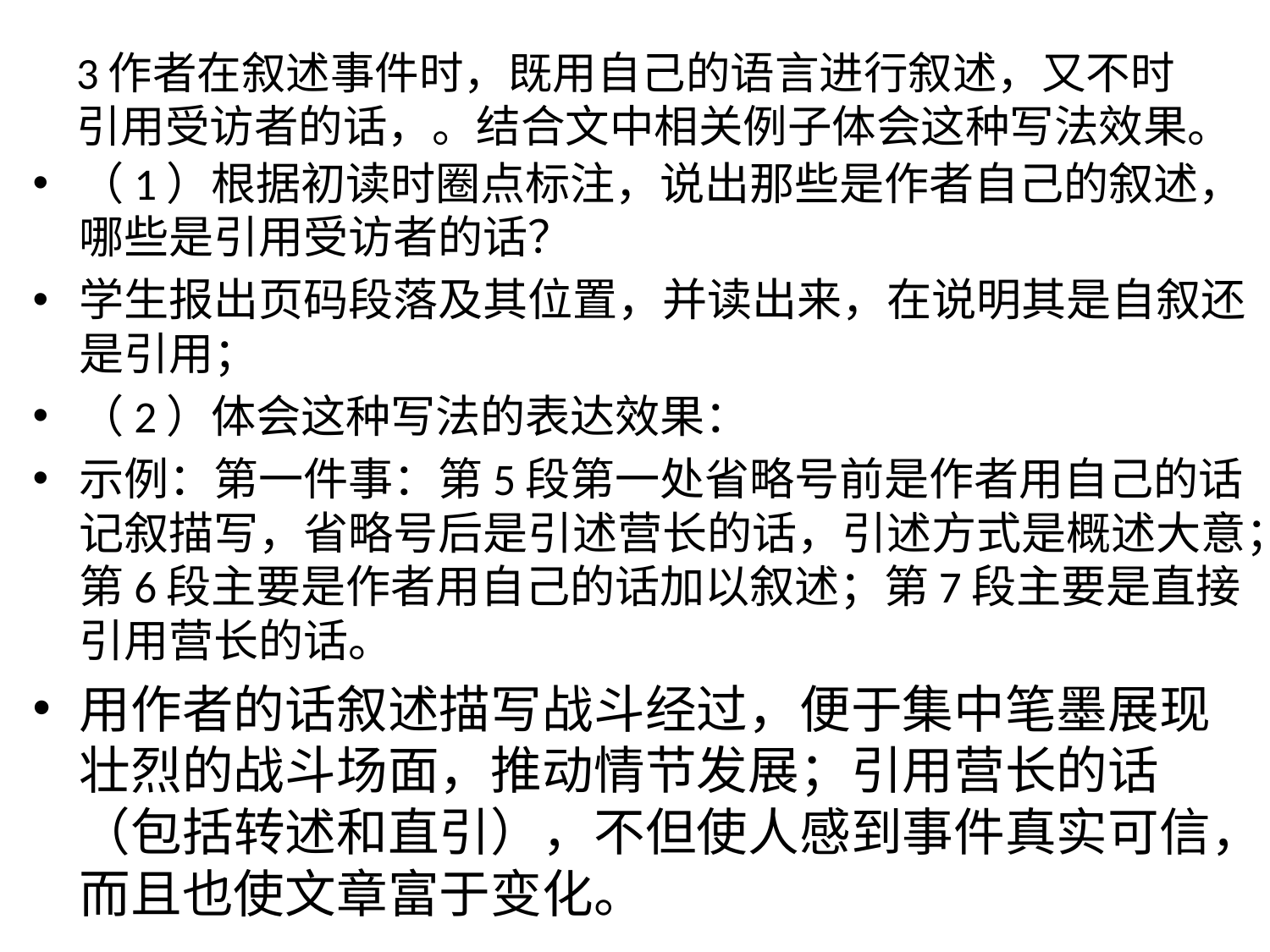

# 3作者在叙述事件时，既用自己的语言进行叙述，又不时引用受访者的话，。结合文中相关例子体会这种写法效果。
（1）根据初读时圈点标注，说出那些是作者自己的叙述，哪些是引用受访者的话？
学生报出页码段落及其位置，并读出来，在说明其是自叙还是引用；
（2）体会这种写法的表达效果：
示例：第一件事：第5段第一处省略号前是作者用自己的话记叙描写，省略号后是引述营长的话，引述方式是概述大意；第6段主要是作者用自己的话加以叙述；第7段主要是直接引用营长的话。
用作者的话叙述描写战斗经过，便于集中笔墨展现壮烈的战斗场面，推动情节发展；引用营长的话（包括转述和直引），不但使人感到事件真实可信，而且也使文章富于变化。